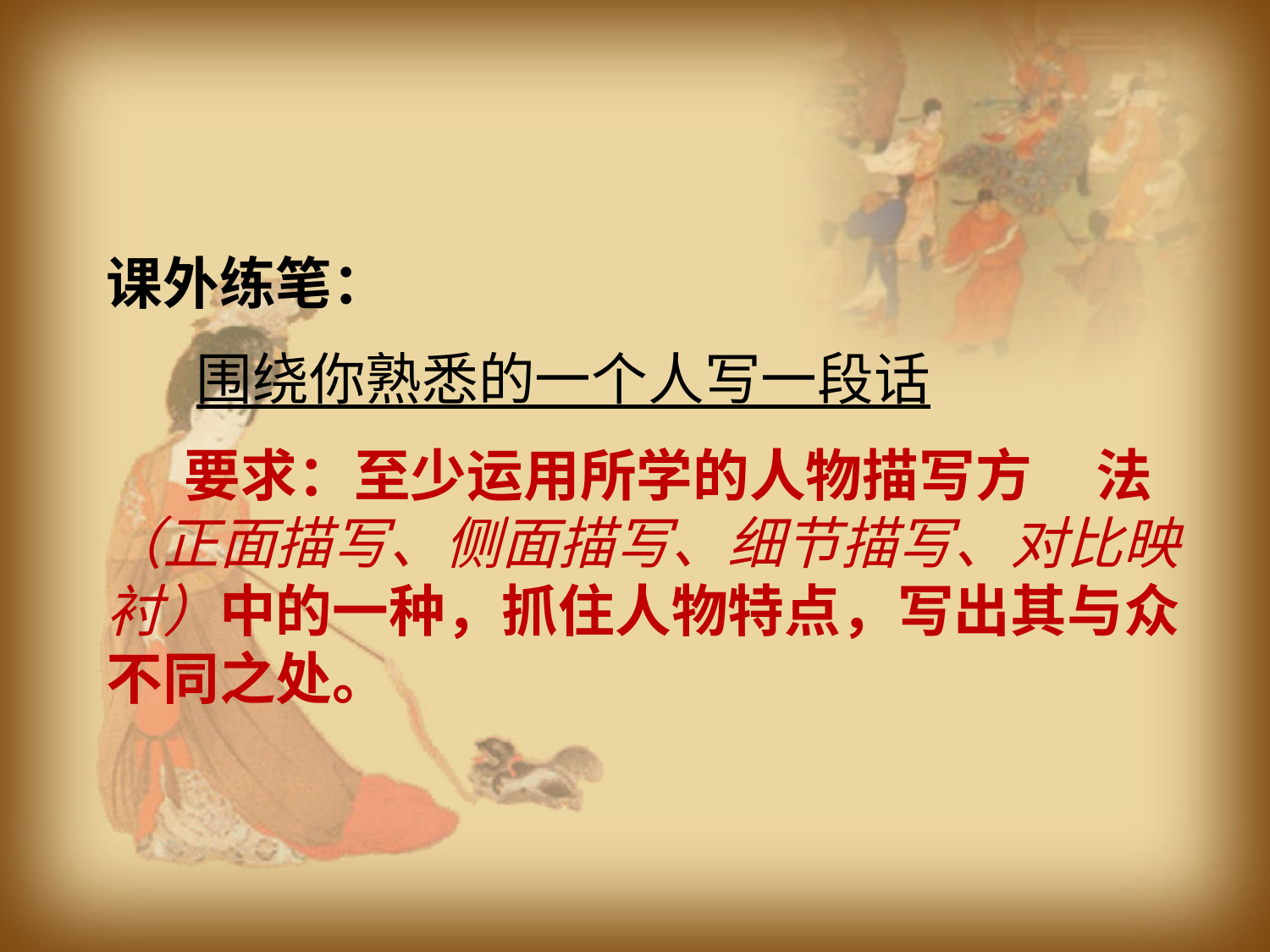

课外练笔：
      围绕你熟悉的一个人写一段话
     要求：至少运用所学的人物描写方     法（正面描写、侧面描写、细节描写、对比映衬）中的一种，抓住人物特点，写出其与众不同之处。